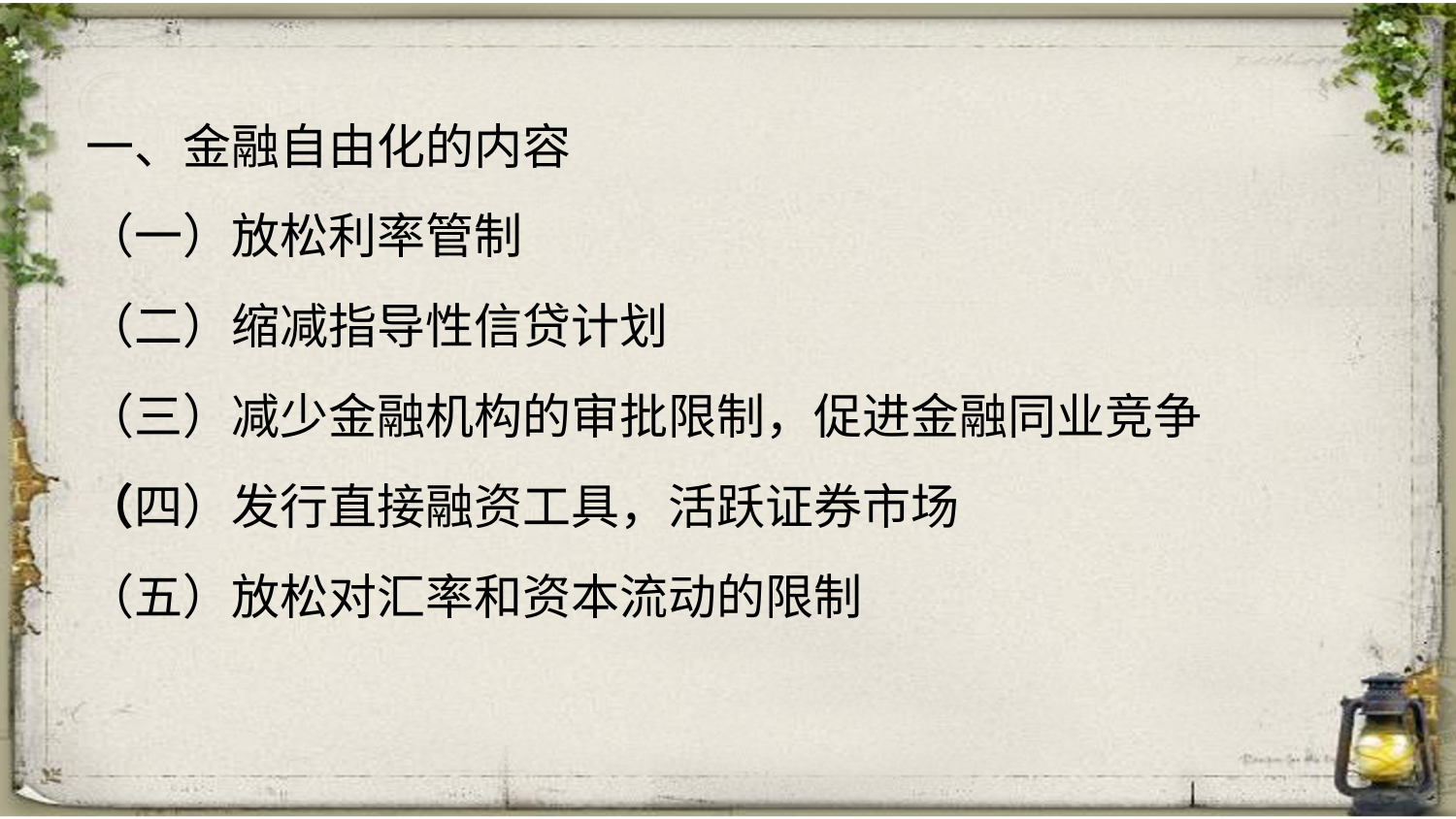

一、金融自由化的内容
（一）放松利率管制
（二）缩减指导性信贷计划
（三）减少金融机构的审批限制，促进金融同业竞争
（四）发行直接融资工具，活跃证券市场
（五）放松对汇率和资本流动的限制